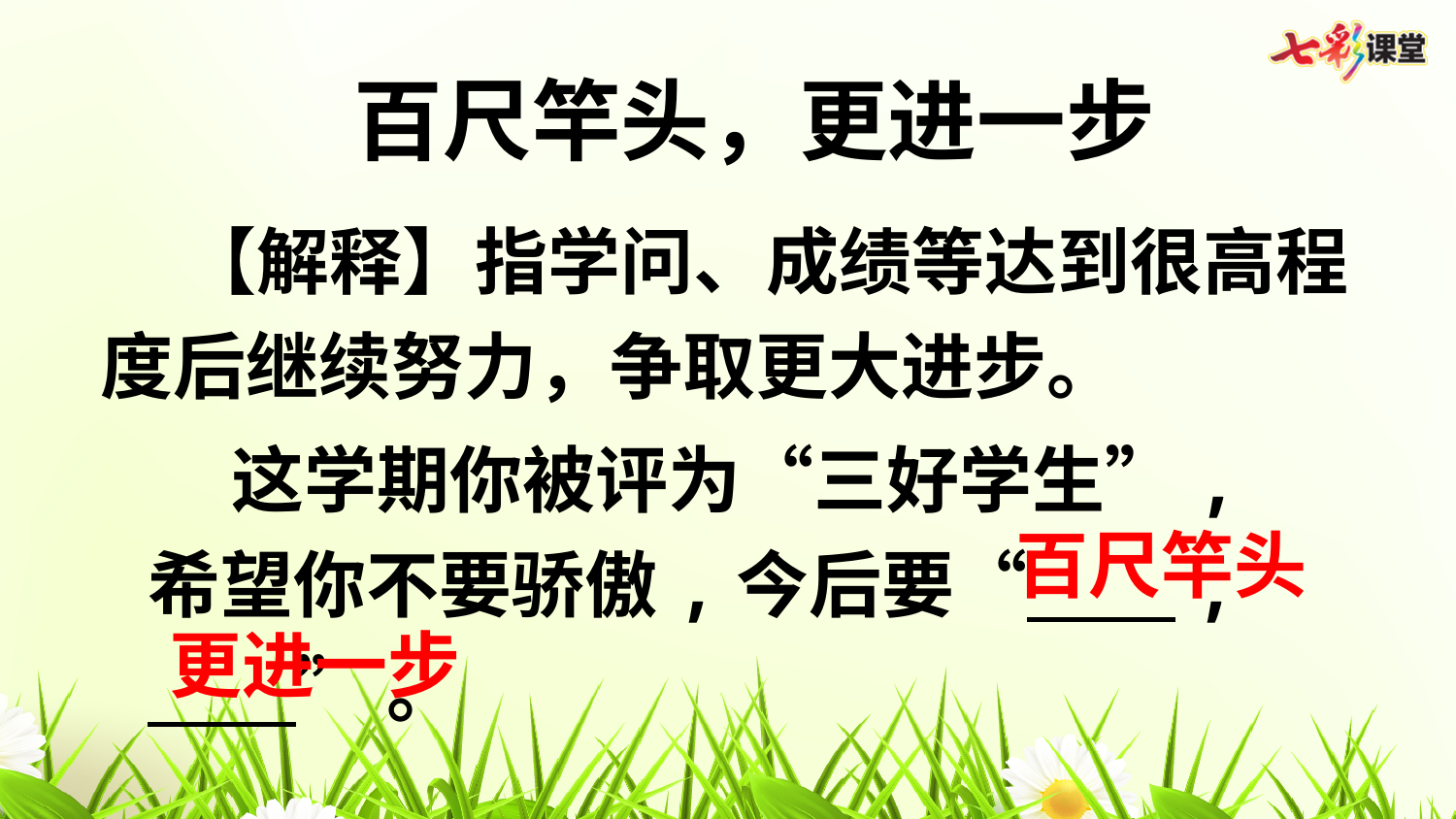

百尺竿头，更进一步
    【解释】指学问、成绩等达到很高程度后继续努力，争取更大进步。
    这学期你被评为“三好学生”,希望你不要骄傲,今后要“         ,
         ”。
百尺竿头
更进一步